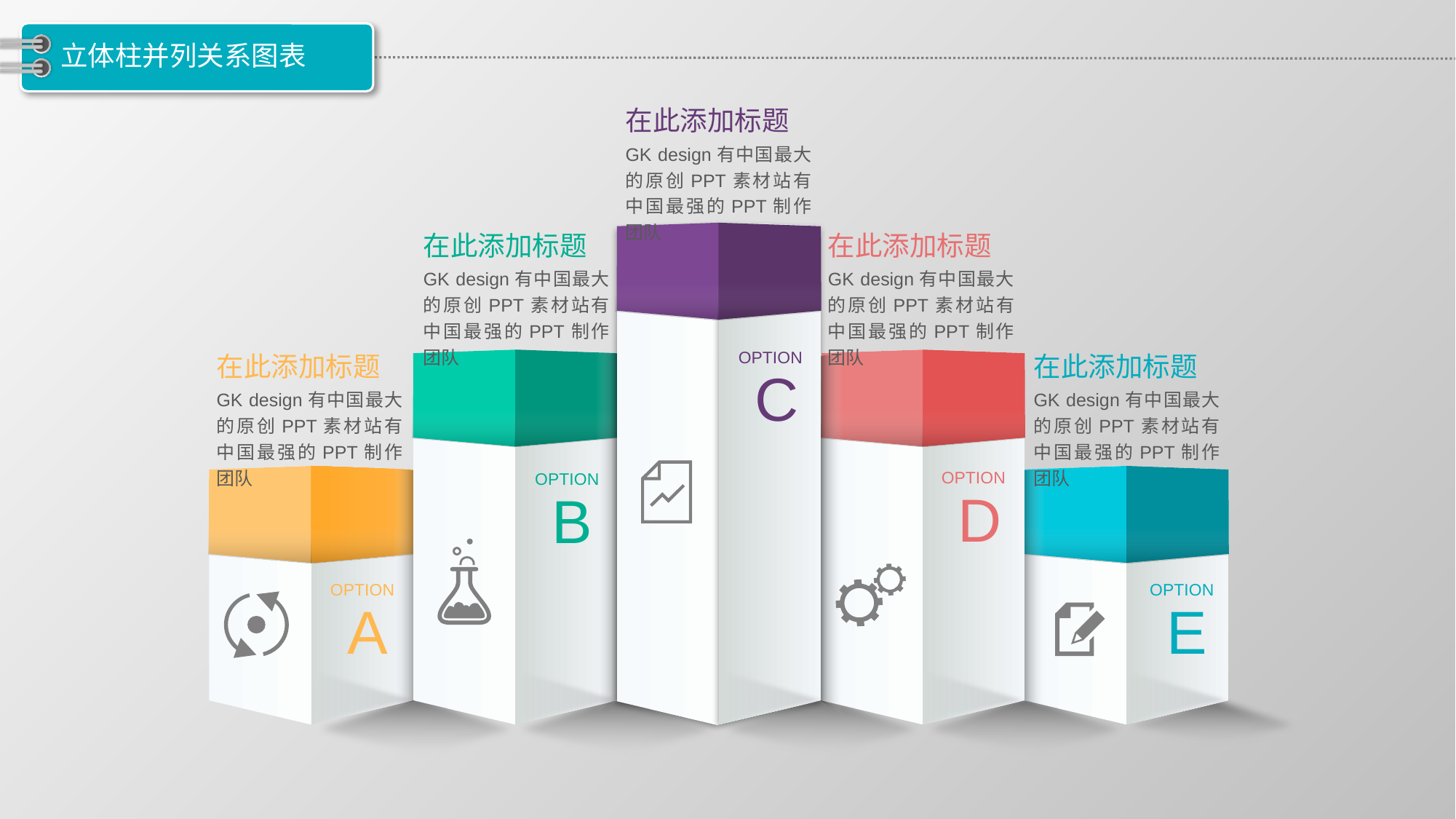

# 立体柱并列关系图表
在此添加标题
GK design有中国最大的原创PPT素材站有中国最强的PPT制作团队

在此添加标题
在此添加标题

GK design有中国最大的原创PPT素材站有中国最强的PPT制作团队
GK design有中国最大的原创PPT素材站有中国最强的PPT制作团队
OPTION
C
在此添加标题
在此添加标题

GK design有中国最大的原创PPT素材站有中国最强的PPT制作团队
GK design有中国最大的原创PPT素材站有中国最强的PPT制作团队

OPTION
D
OPTION
B

OPTION
A
OPTION
E